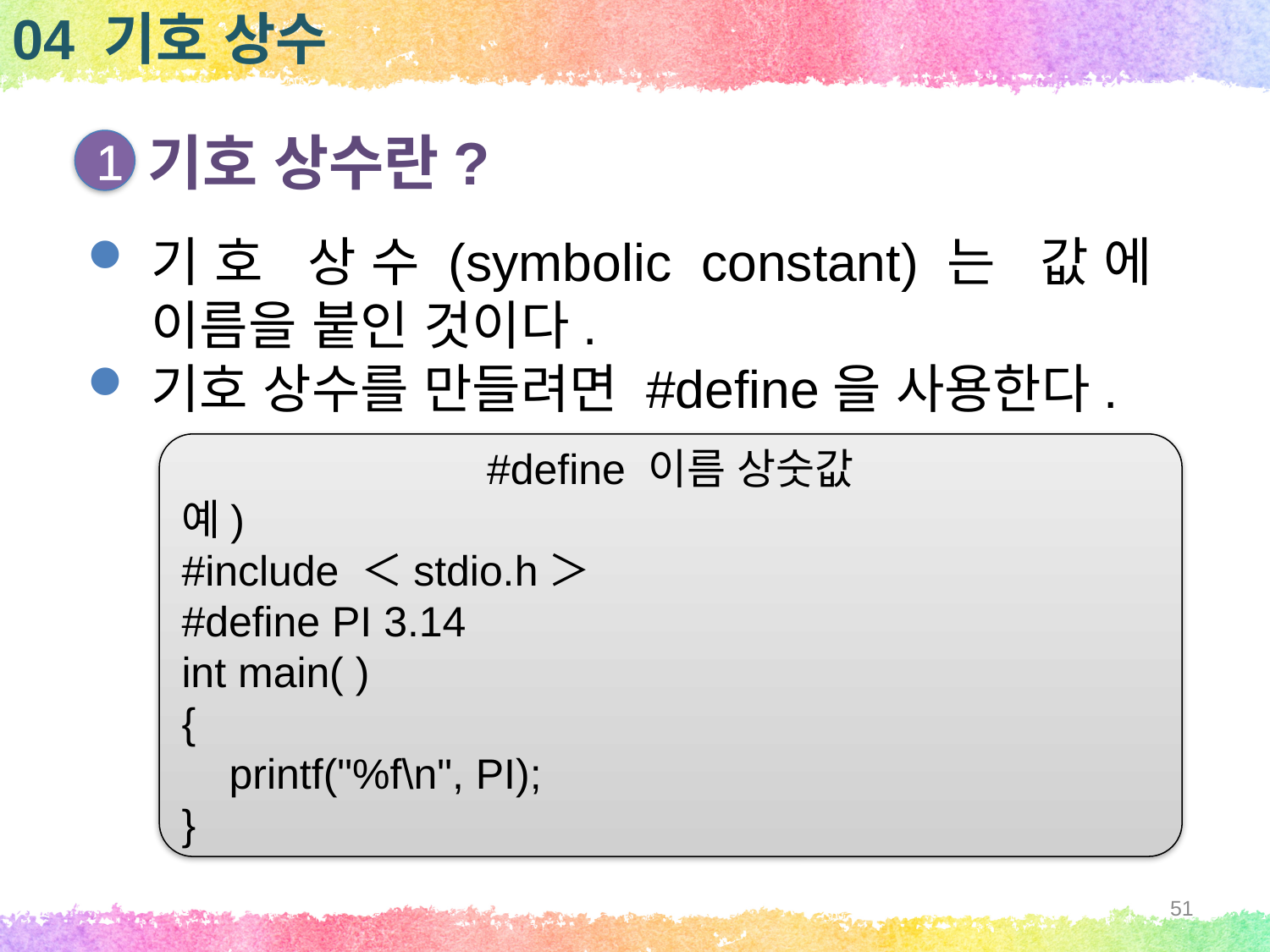

04 기호 상수

기호 상수란?
1
기호 상수(symbolic constant)는 값에 이름을 붙인 것이다.
기호 상수를 만들려면 #define을 사용한다.
#define 이름 상숫값
예)
#include ＜stdio.h＞
#define PI 3.14
int main( )
{
    printf("%f\n", PI);
}
51